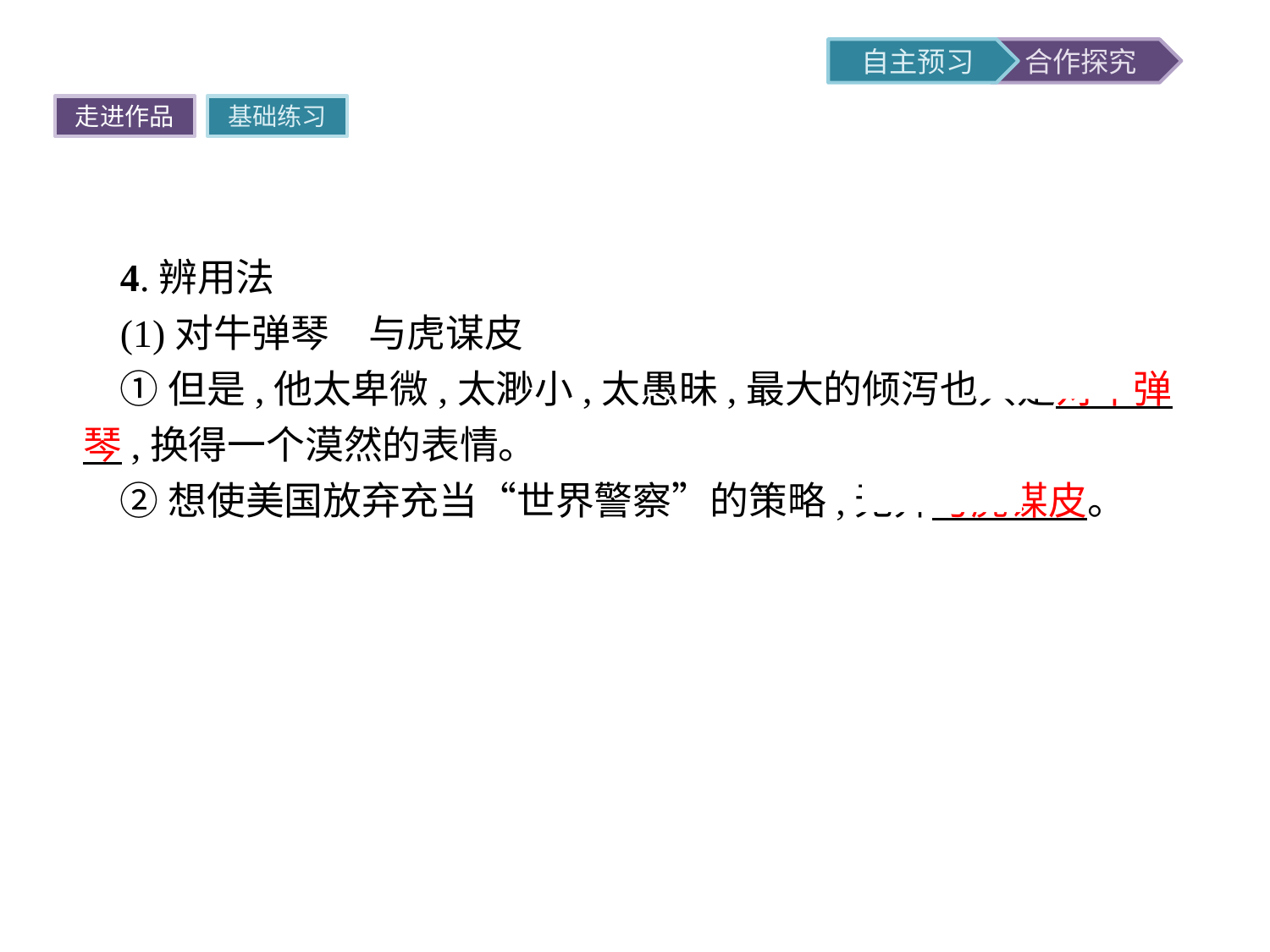

走进作品
基础练习
4.辨用法
(1)对牛弹琴　与虎谋皮
①但是,他太卑微,太渺小,太愚昧,最大的倾泻也只是对牛弹琴,换得一个漠然的表情。
②想使美国放弃充当“世界警察”的策略,无异与虎谋皮。
提示二者都有“不顾对象”之意。“对牛弹琴”比喻对不懂道理的人讲道理,对外行人说内行话,白费唇舌。现在也用来讥笑说话不看对象。“与虎谋皮”比喻所商量的事跟对方(多指坏人)利害冲突,绝对办不到。